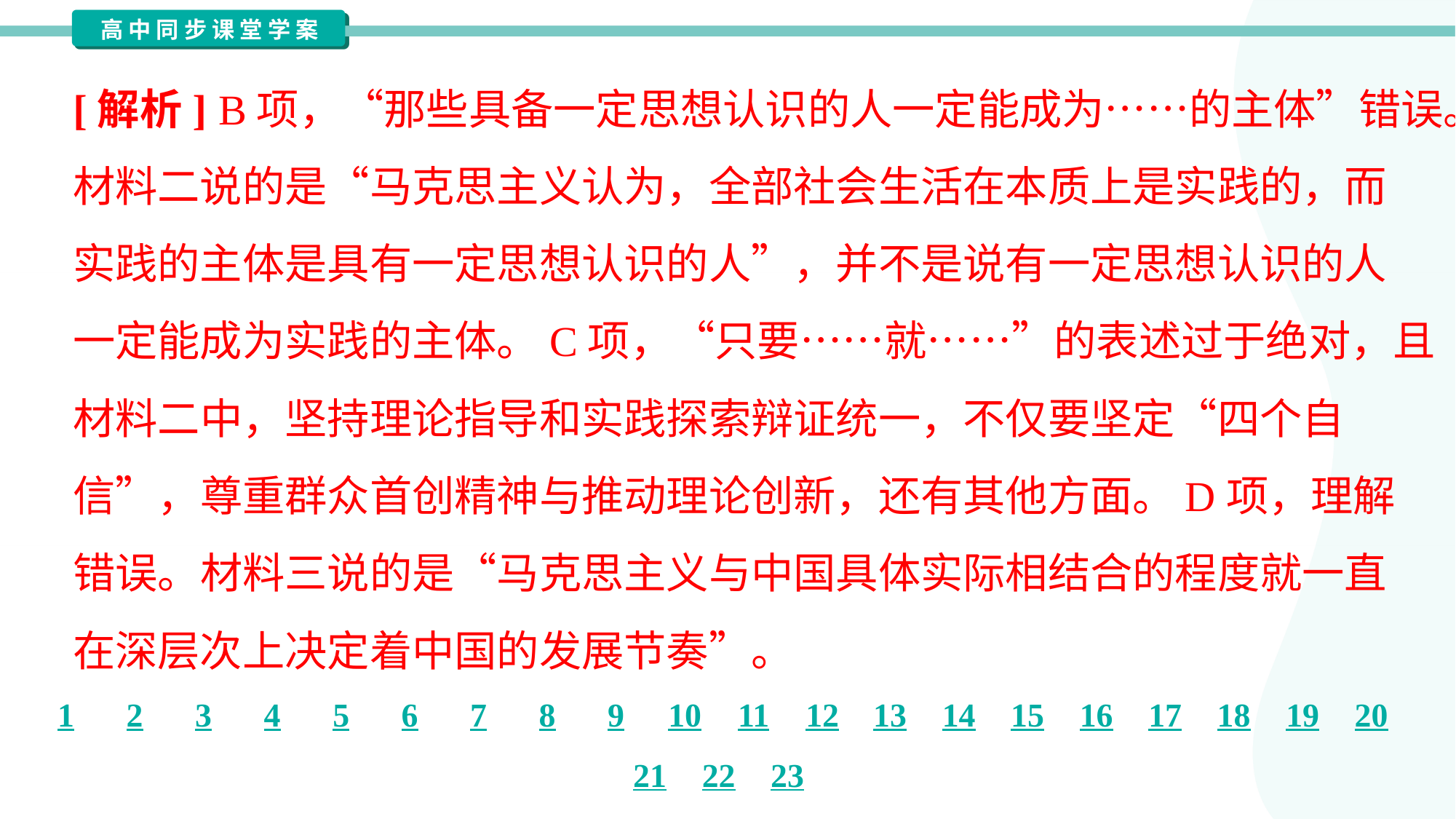

[解析] B项，“那些具备一定思想认识的人一定能成为……的主体”错误。
材料二说的是“马克思主义认为，全部社会生活在本质上是实践的，而
实践的主体是具有一定思想认识的人”，并不是说有一定思想认识的人
一定能成为实践的主体。C项，“只要……就……”的表述过于绝对，且
材料二中，坚持理论指导和实践探索辩证统一，不仅要坚定“四个自
信”，尊重群众首创精神与推动理论创新，还有其他方面。D项，理解
错误。材料三说的是“马克思主义与中国具体实际相结合的程度就一直
在深层次上决定着中国的发展节奏”。